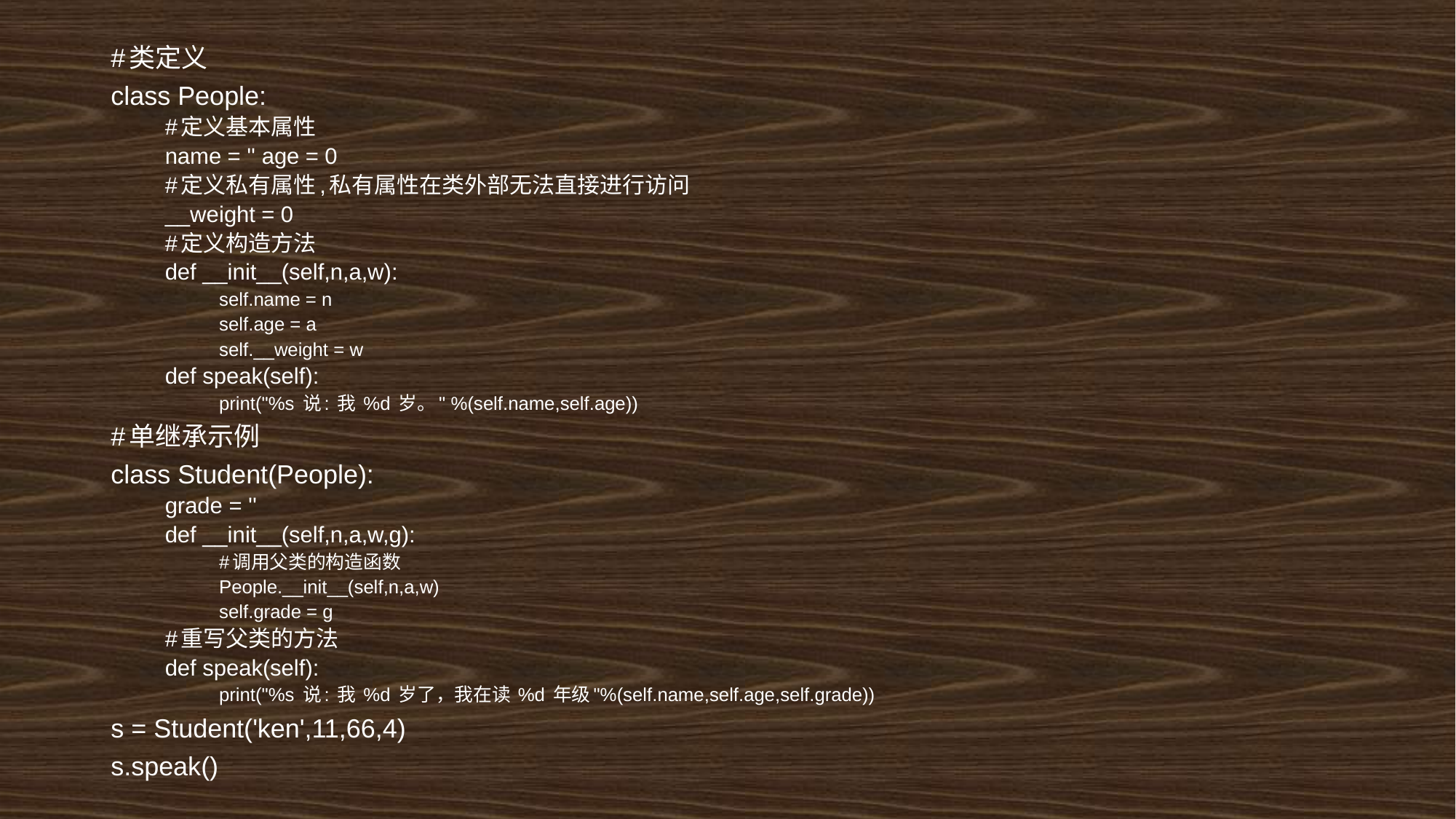

#类定义
class People:
#定义基本属性
name = '' age = 0
#定义私有属性,私有属性在类外部无法直接进行访问
__weight = 0
#定义构造方法
def __init__(self,n,a,w):
self.name = n
self.age = a
self.__weight = w
def speak(self):
print("%s 说: 我 %d 岁。" %(self.name,self.age))
#单继承示例
class Student(People):
grade = ''
def __init__(self,n,a,w,g):
#调用父类的构造函数
People.__init__(self,n,a,w)
self.grade = g
#重写父类的方法
def speak(self):
print("%s 说: 我 %d 岁了，我在读 %d 年级"%(self.name,self.age,self.grade))
s = Student('ken',11,66,4)
s.speak()